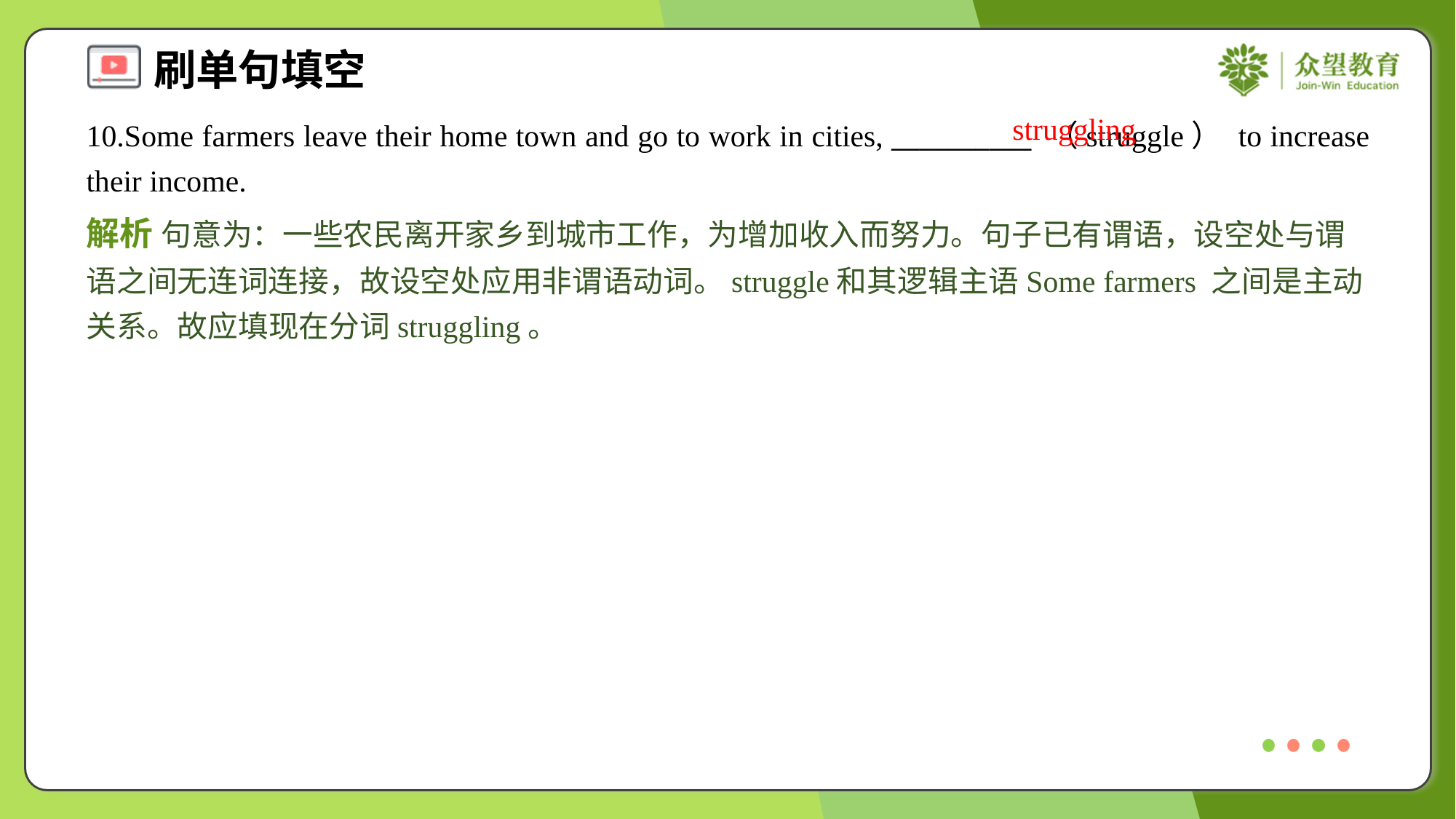

struggling
10.Some farmers leave their home town and go to work in cities, __________ （struggle） to increase their income.
解析 句意为：一些农民离开家乡到城市工作，为增加收入而努力。句子已有谓语，设空处与谓语之间无连词连接，故设空处应用非谓语动词。struggle和其逻辑主语Some farmers 之间是主动关系。故应填现在分词struggling。